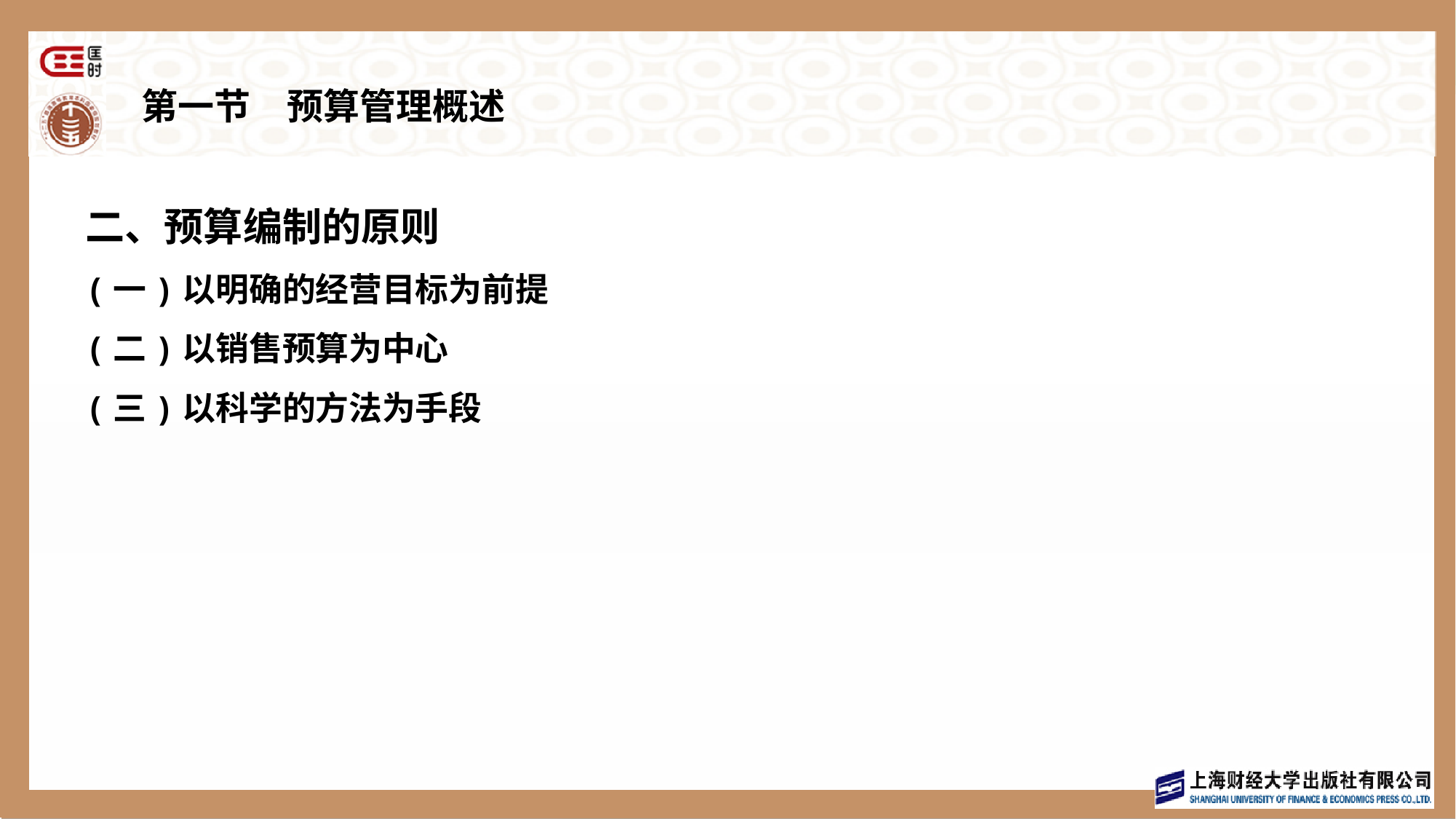

# 第一节　预算管理概述
二、预算编制的原则
(一)以明确的经营目标为前提
(二)以销售预算为中心
(三)以科学的方法为手段